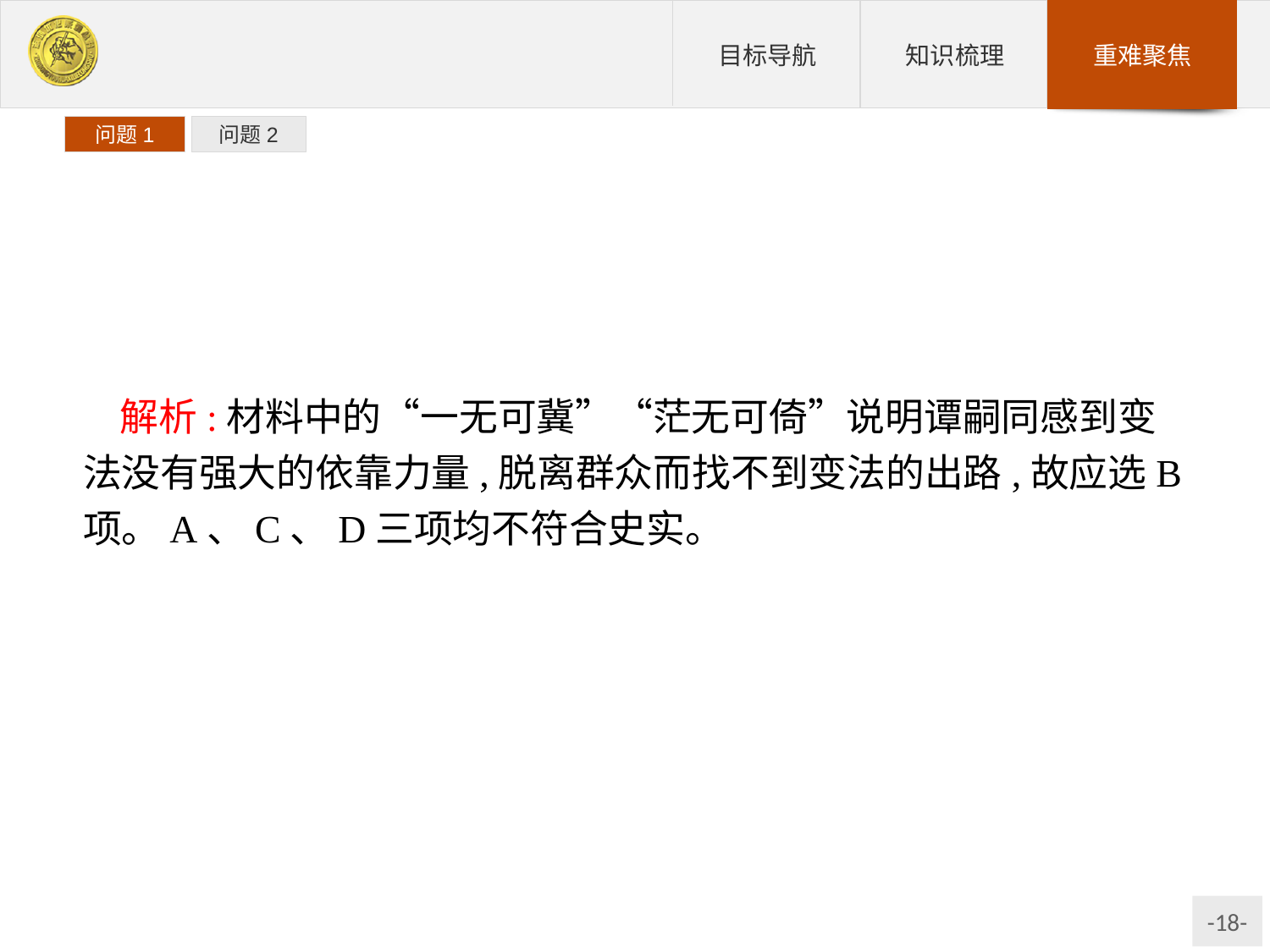

问题1
问题2
解析:材料中的“一无可冀”“茫无可倚”说明谭嗣同感到变法没有强大的依靠力量,脱离群众而找不到变法的出路,故应选B项。A、C、D三项均不符合史实。
答案:B